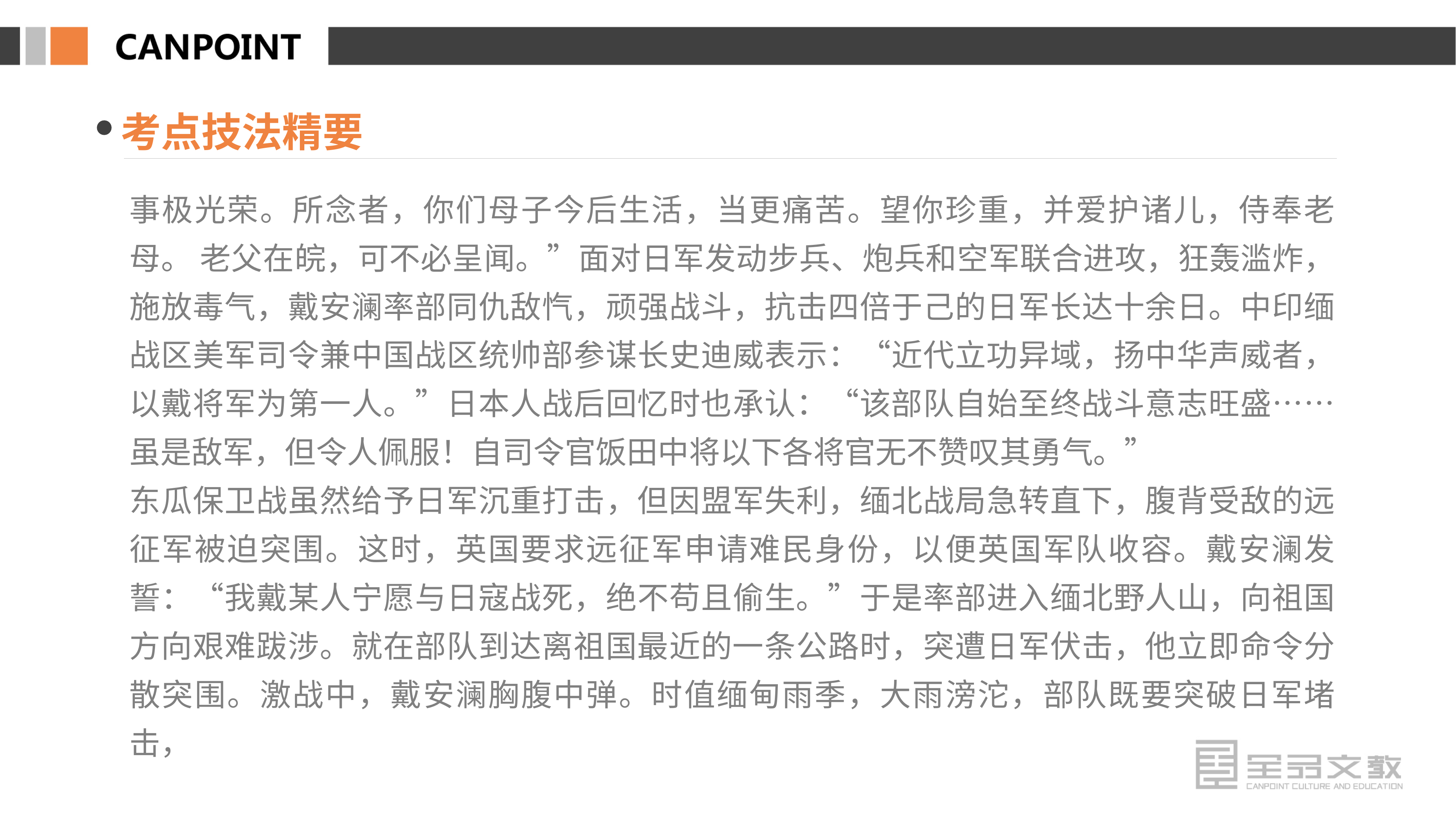

考点技法精要

事极光荣。所念者，你们母子今后生活，当更痛苦。望你珍重，并爱护诸儿，侍奉老母。 老父在皖，可不必呈闻。”面对日军发动步兵、炮兵和空军联合进攻，狂轰滥炸，施放毒气，戴安澜率部同仇敌忾，顽强战斗，抗击四倍于己的日军长达十余日。中印缅战区美军司令兼中国战区统帅部参谋长史迪威表示：“近代立功异域，扬中华声威者，以戴将军为第一人。”日本人战后回忆时也承认：“该部队自始至终战斗意志旺盛……虽是敌军，但令人佩服！自司令官饭田中将以下各将官无不赞叹其勇气。”
东瓜保卫战虽然给予日军沉重打击，但因盟军失利，缅北战局急转直下，腹背受敌的远征军被迫突围。这时，英国要求远征军申请难民身份，以便英国军队收容。戴安澜发誓：“我戴某人宁愿与日寇战死，绝不苟且偷生。”于是率部进入缅北野人山，向祖国方向艰难跋涉。就在部队到达离祖国最近的一条公路时，突遭日军伏击，他立即命令分散突围。激战中，戴安澜胸腹中弹。时值缅甸雨季，大雨滂沱，部队既要突破日军堵击，